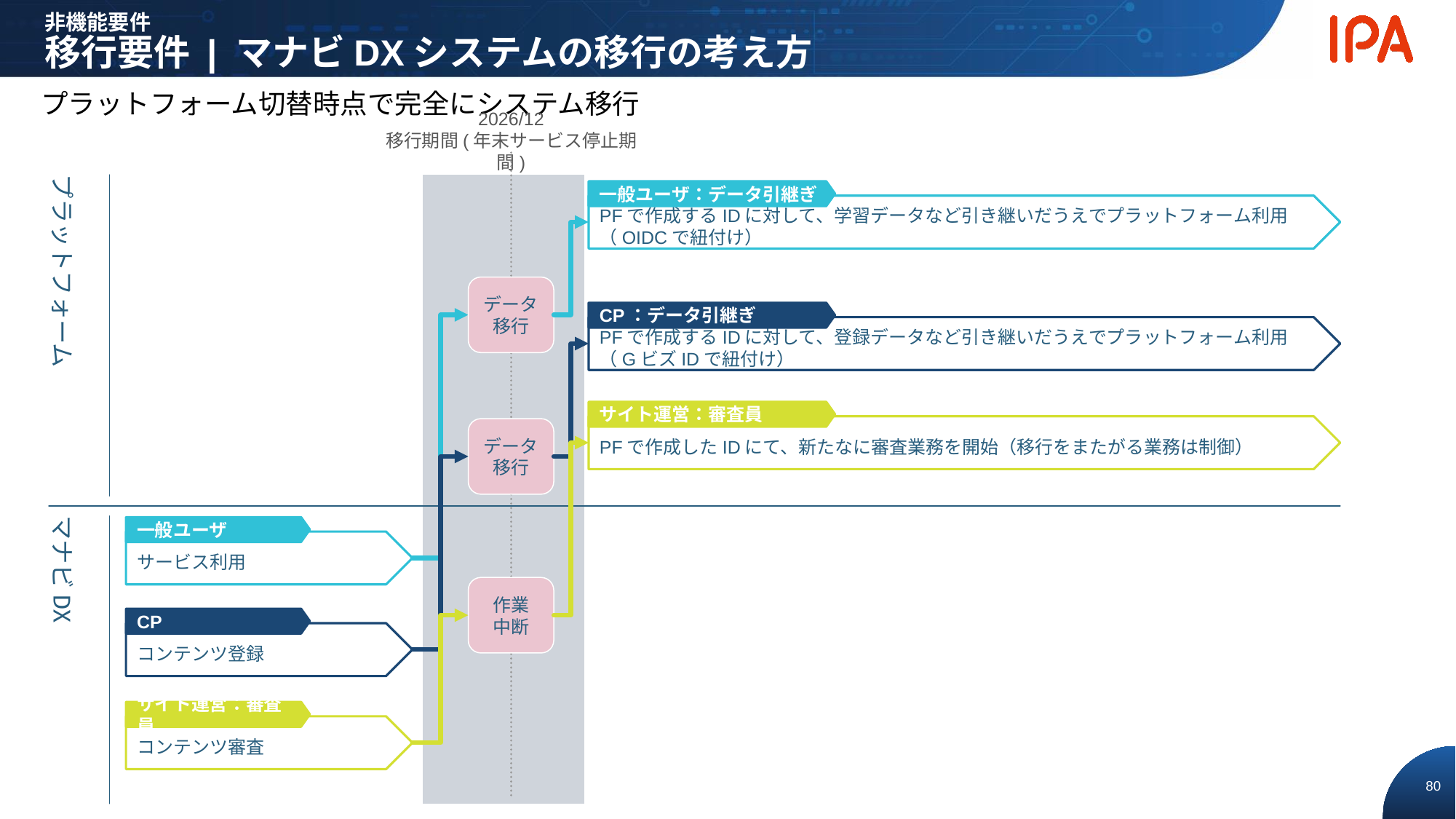

非機能要件
移行要件 | マナビDXシステムの移行の考え方
プラットフォーム切替時点で完全にシステム移行
2026/12
移行期間(年末サービス停止期間)

プラットフォーム
一般ユーザ：データ引継ぎ
PFで作成するIDに対して、学習データなど引き継いだうえでプラットフォーム利用
（OIDCで紐付け）
データ
移行
CP：データ引継ぎ
PFで作成するIDに対して、登録データなど引き継いだうえでプラットフォーム利用
（GビズIDで紐付け）
サイト運営：審査員
PFで作成したIDにて、新たなに審査業務を開始（移行をまたがる業務は制御）
データ
移行
マナビDX
一般ユーザ
サービス利用
作業
中断
CP
コンテンツ登録
サイト運営：審査員
コンテンツ審査